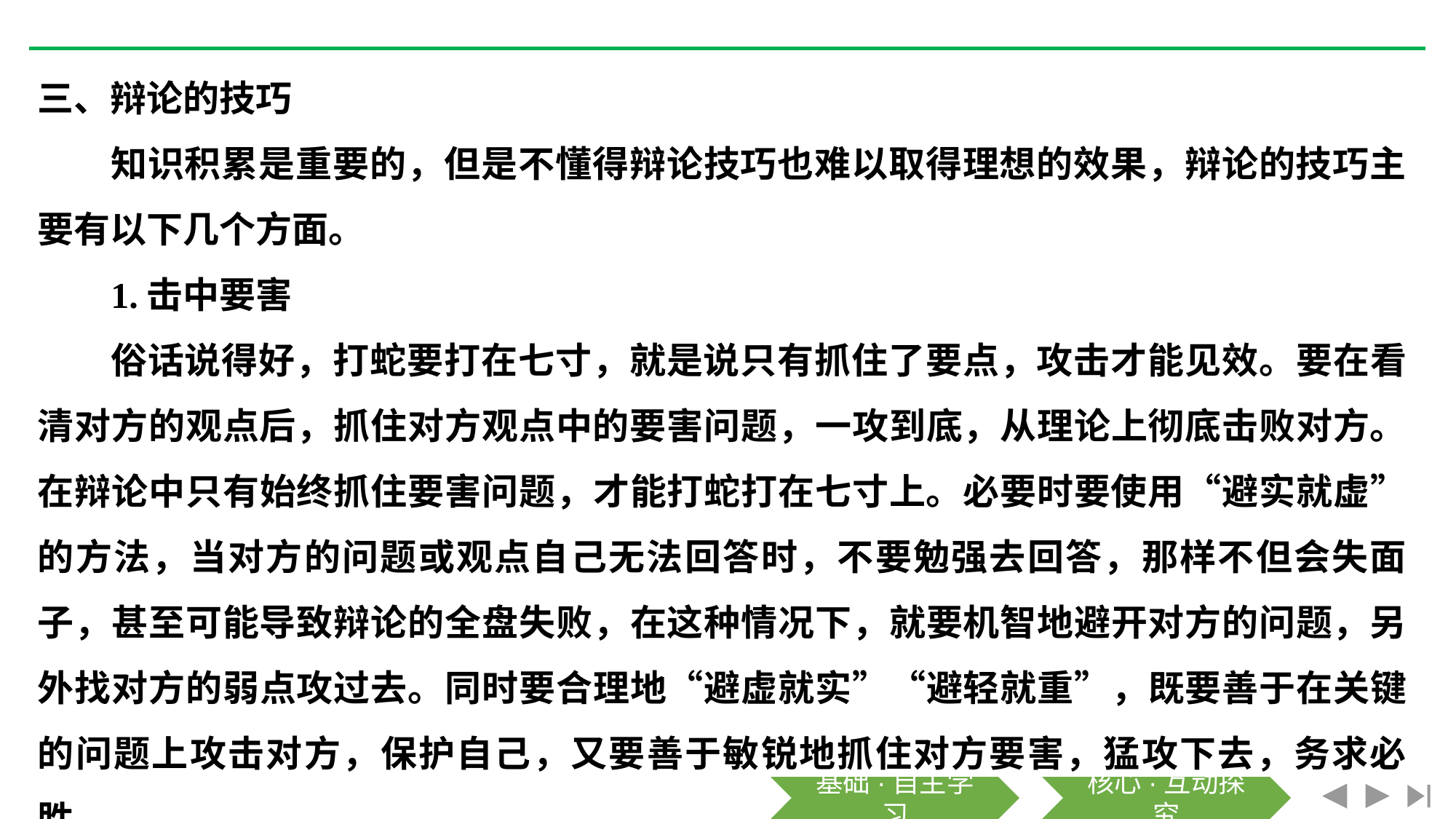

三、辩论的技巧
知识积累是重要的，但是不懂得辩论技巧也难以取得理想的效果，辩论的技巧主要有以下几个方面。
1.击中要害
俗话说得好，打蛇要打在七寸，就是说只有抓住了要点，攻击才能见效。要在看清对方的观点后，抓住对方观点中的要害问题，一攻到底，从理论上彻底击败对方。在辩论中只有始终抓住要害问题，才能打蛇打在七寸上。必要时要使用“避实就虚”的方法，当对方的问题或观点自己无法回答时，不要勉强去回答，那样不但会失面子，甚至可能导致辩论的全盘失败，在这种情况下，就要机智地避开对方的问题，另外找对方的弱点攻过去。同时要合理地“避虚就实”“避轻就重”，既要善于在关键的问题上攻击对方，保护自己，又要善于敏锐地抓住对方要害，猛攻下去，务求必胜。